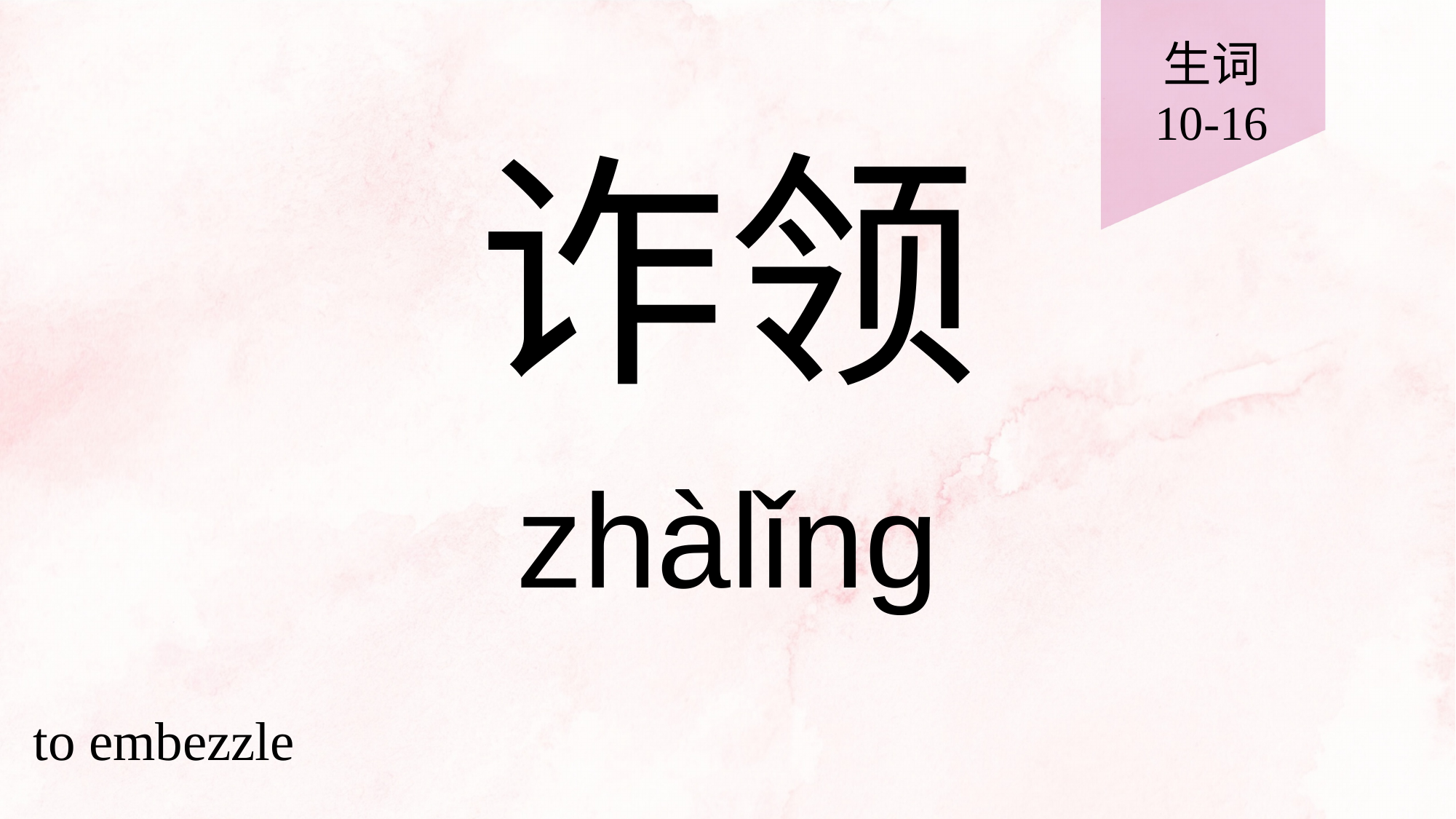

生词
10-16
# 诈领
zhàlǐng
to embezzle